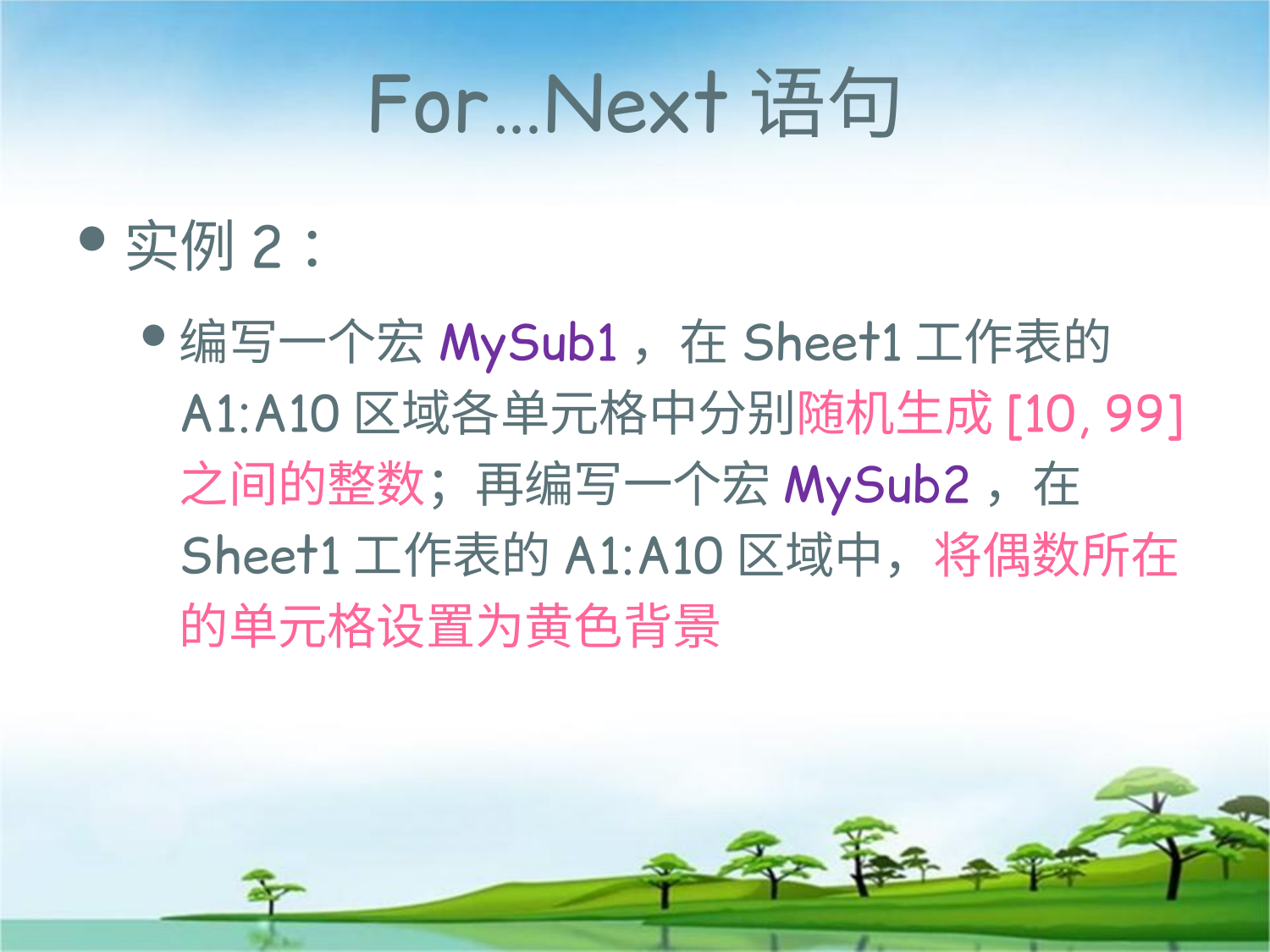

# For…Next语句
实例2：
编写一个宏MySub1，在Sheet1工作表的A1:A10区域各单元格中分别随机生成[10, 99]之间的整数；再编写一个宏MySub2，在Sheet1工作表的A1:A10区域中，将偶数所在的单元格设置为黄色背景